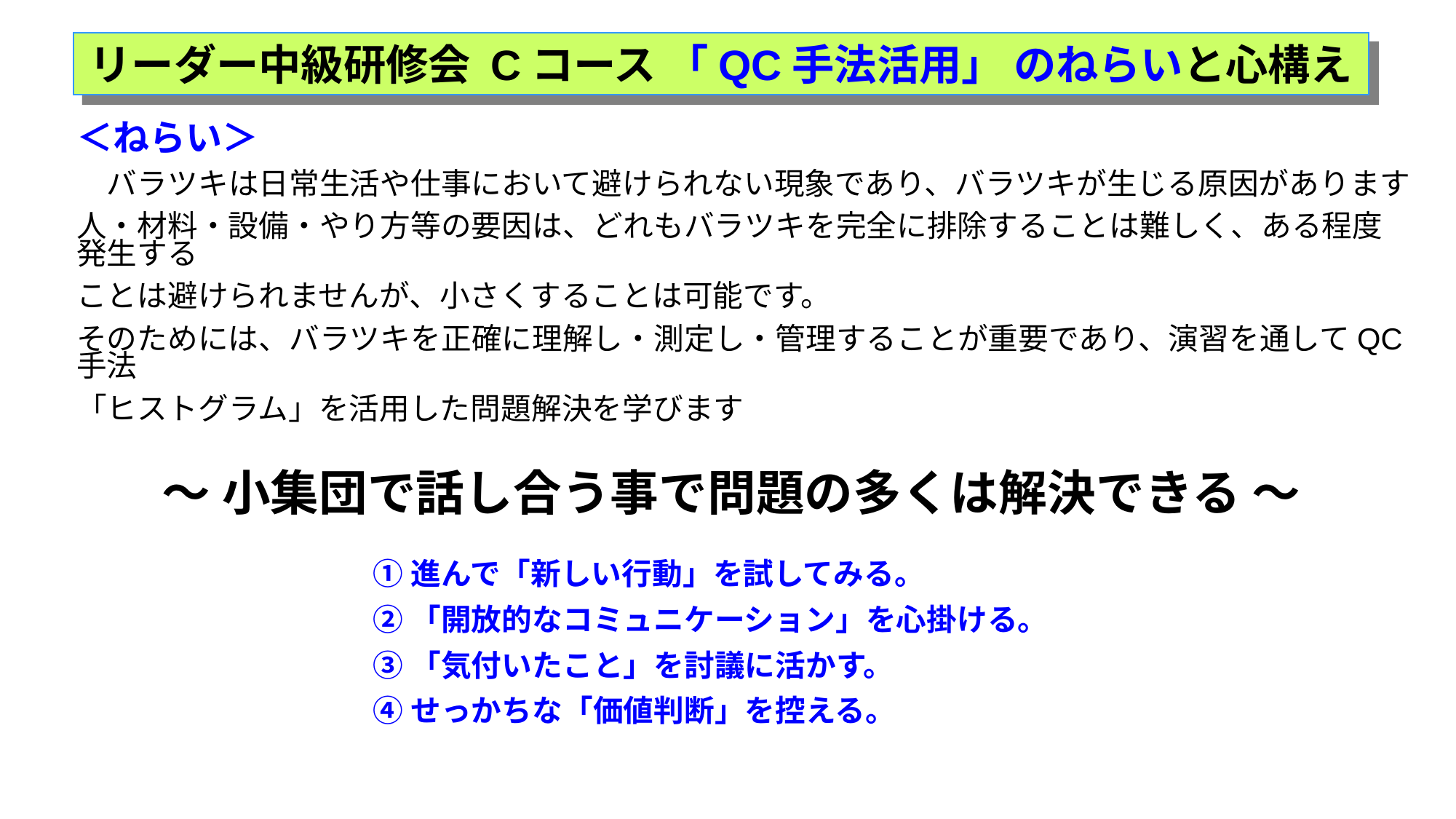

リーダー中級研修会 Cコース 「QC手法活用」 のねらいと心構え
＜ねらい＞
　バラツキは日常生活や仕事において避けられない現象であり、バラツキが生じる原因があります
人・材料・設備・やり方等の要因は、どれもバラツキを完全に排除することは難しく、ある程度発生する
ことは避けられませんが、小さくすることは可能です。
そのためには、バラツキを正確に理解し・測定し・管理することが重要であり、演習を通してQC手法
「ヒストグラム」を活用した問題解決を学びます
～ 小集団で話し合う事で問題の多くは解決できる ～
①進んで「新しい行動」を試してみる。
②「開放的なコミュニケーション」を心掛ける。
③「気付いたこと」を討議に活かす。
④せっかちな「価値判断」を控える。